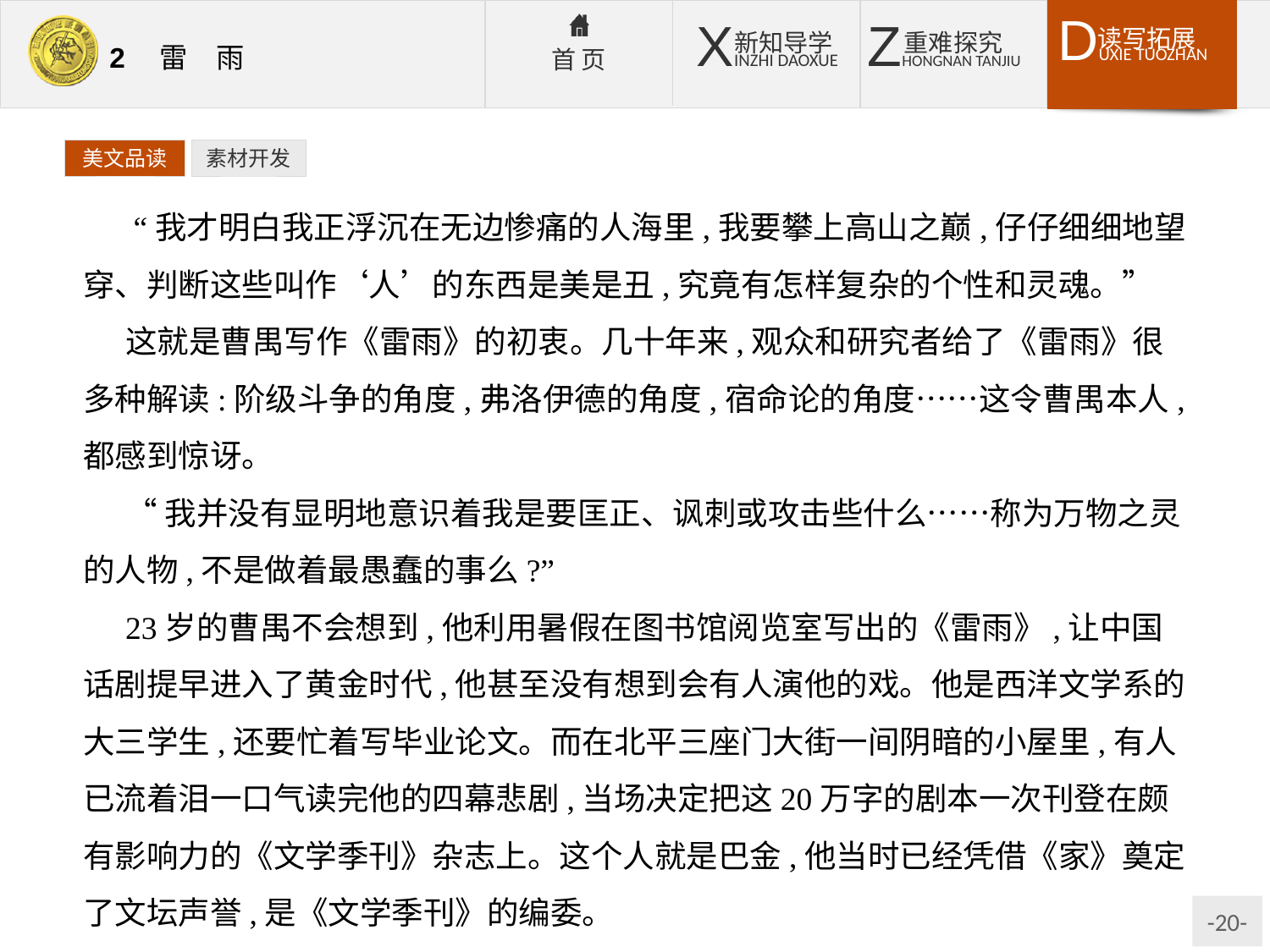

美文品读
素材开发
 “我才明白我正浮沉在无边惨痛的人海里,我要攀上高山之巅,仔仔细细地望穿、判断这些叫作‘人’的东西是美是丑,究竟有怎样复杂的个性和灵魂。”
这就是曹禺写作《雷雨》的初衷。几十年来,观众和研究者给了《雷雨》很多种解读:阶级斗争的角度,弗洛伊德的角度,宿命论的角度……这令曹禺本人,都感到惊讶。
“我并没有显明地意识着我是要匡正、讽刺或攻击些什么……称为万物之灵的人物,不是做着最愚蠢的事么?”
23岁的曹禺不会想到,他利用暑假在图书馆阅览室写出的《雷雨》,让中国话剧提早进入了黄金时代,他甚至没有想到会有人演他的戏。他是西洋文学系的大三学生,还要忙着写毕业论文。而在北平三座门大街一间阴暗的小屋里,有人已流着泪一口气读完他的四幕悲剧,当场决定把这20万字的剧本一次刊登在颇有影响力的《文学季刊》杂志上。这个人就是巴金,他当时已经凭借《家》奠定了文坛声誉,是《文学季刊》的编委。